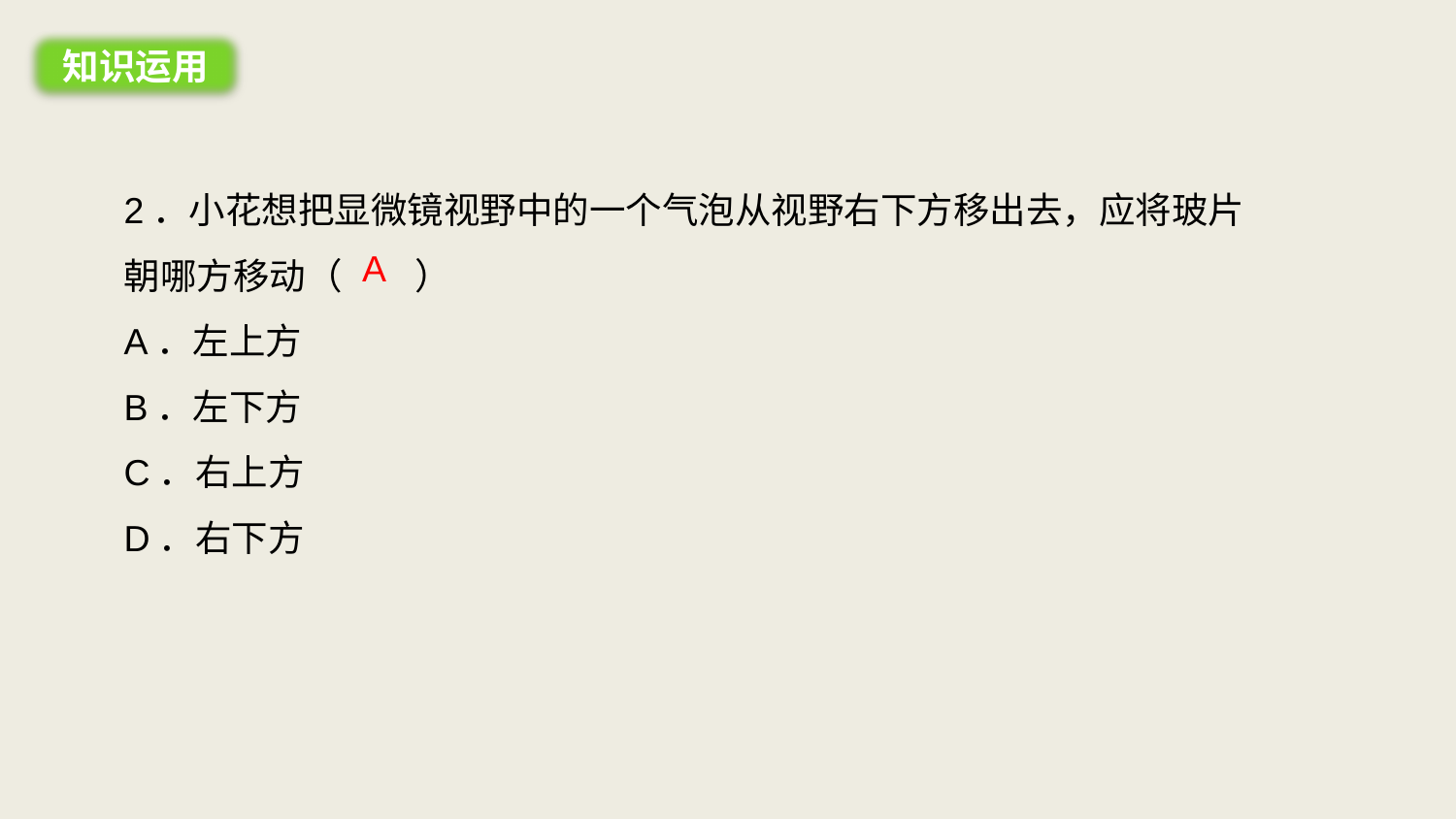

知识运用
2．小花想把显微镜视野中的一个气泡从视野右下方移出去，应将玻片朝哪方移动（　　）
A．左上方
B．左下方
C．右上方
D．右下方
A